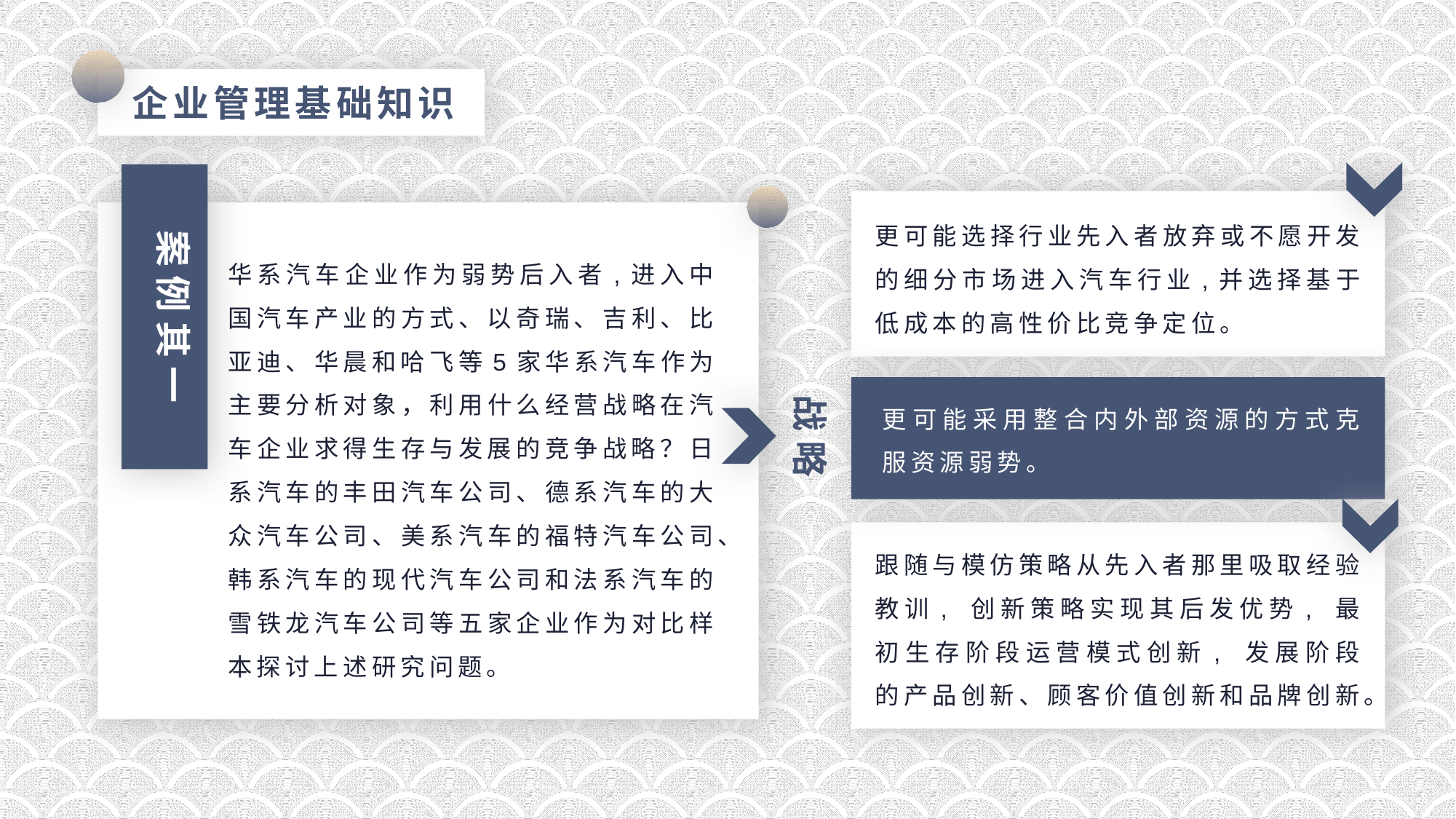

更可能选择行业先入者放弃或不愿开发的细分市场进入汽车行业,并选择基于低成本的高性价比竞争定位。

案例其一
华系汽车企业作为弱势后入者,进入中国汽车产业的方式、以奇瑞、吉利、比亚迪、华晨和哈飞等5家华系汽车作为主要分析对象，利用什么经营战略在汽车企业求得生存与发展的竞争战略？日系汽车的丰田汽车公司、德系汽车的大众汽车公司、美系汽车的福特汽车公司、韩系汽车的现代汽车公司和法系汽车的雪铁龙汽车公司等五家企业作为对比样本探讨上述研究问题。

战略

更可能采用整合内外部资源的方式克服资源弱势。

跟随与模仿策略从先入者那里吸取经验教训, 创新策略实现其后发优势, 最初生存阶段运营模式创新, 发展阶段的产品创新、顾客价值创新和品牌创新。